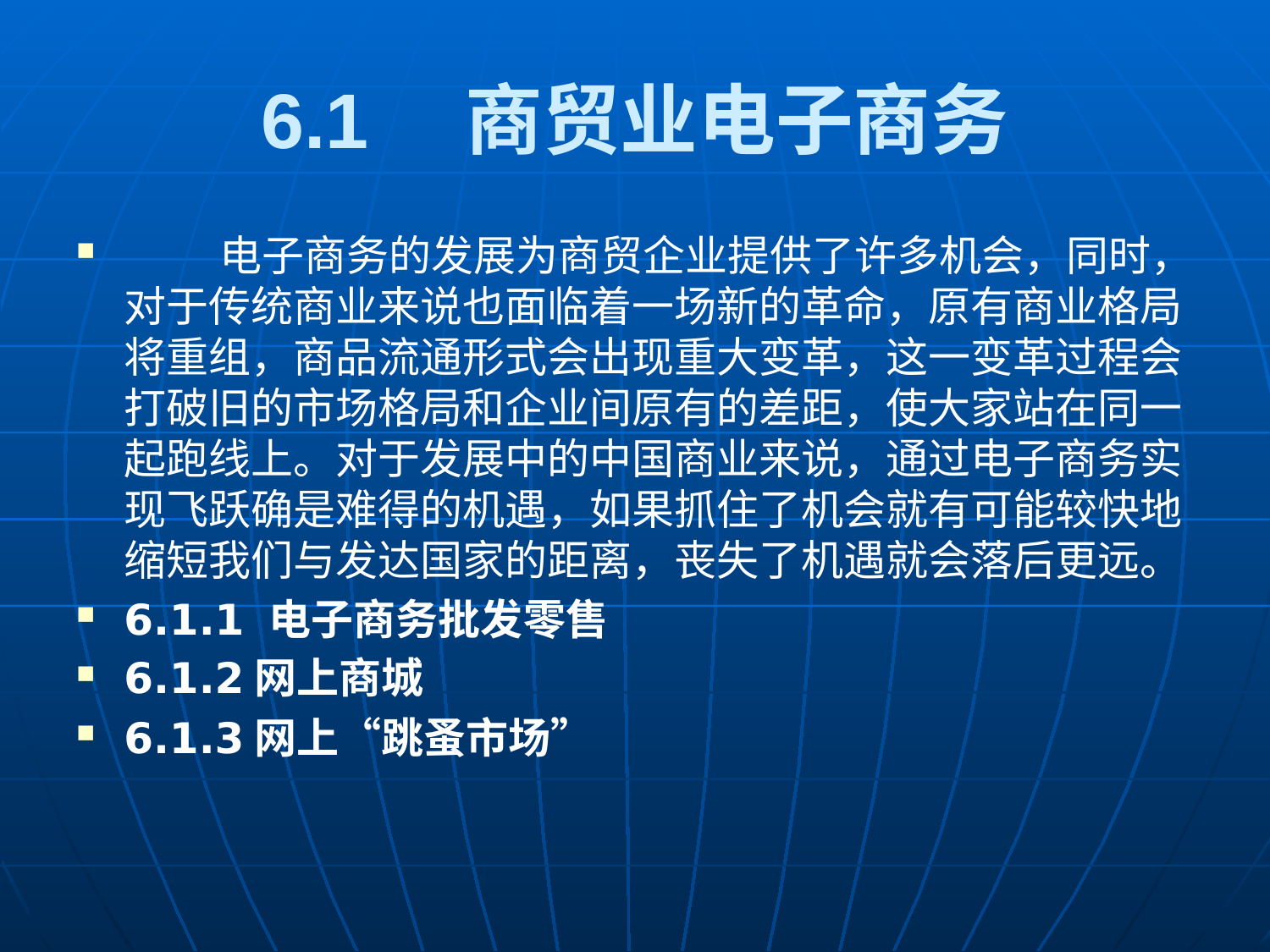

6.1　商贸业电子商务
         电子商务的发展为商贸企业提供了许多机会，同时，对于传统商业来说也面临着一场新的革命，原有商业格局将重组，商品流通形式会出现重大变革，这一变革过程会打破旧的市场格局和企业间原有的差距，使大家站在同一起跑线上。对于发展中的中国商业来说，通过电子商务实现飞跃确是难得的机遇，如果抓住了机会就有可能较快地缩短我们与发达国家的距离，丧失了机遇就会落后更远。
6.1.1 电子商务批发零售
6.1.2网上商城
6.1.3网上“跳蚤市场”